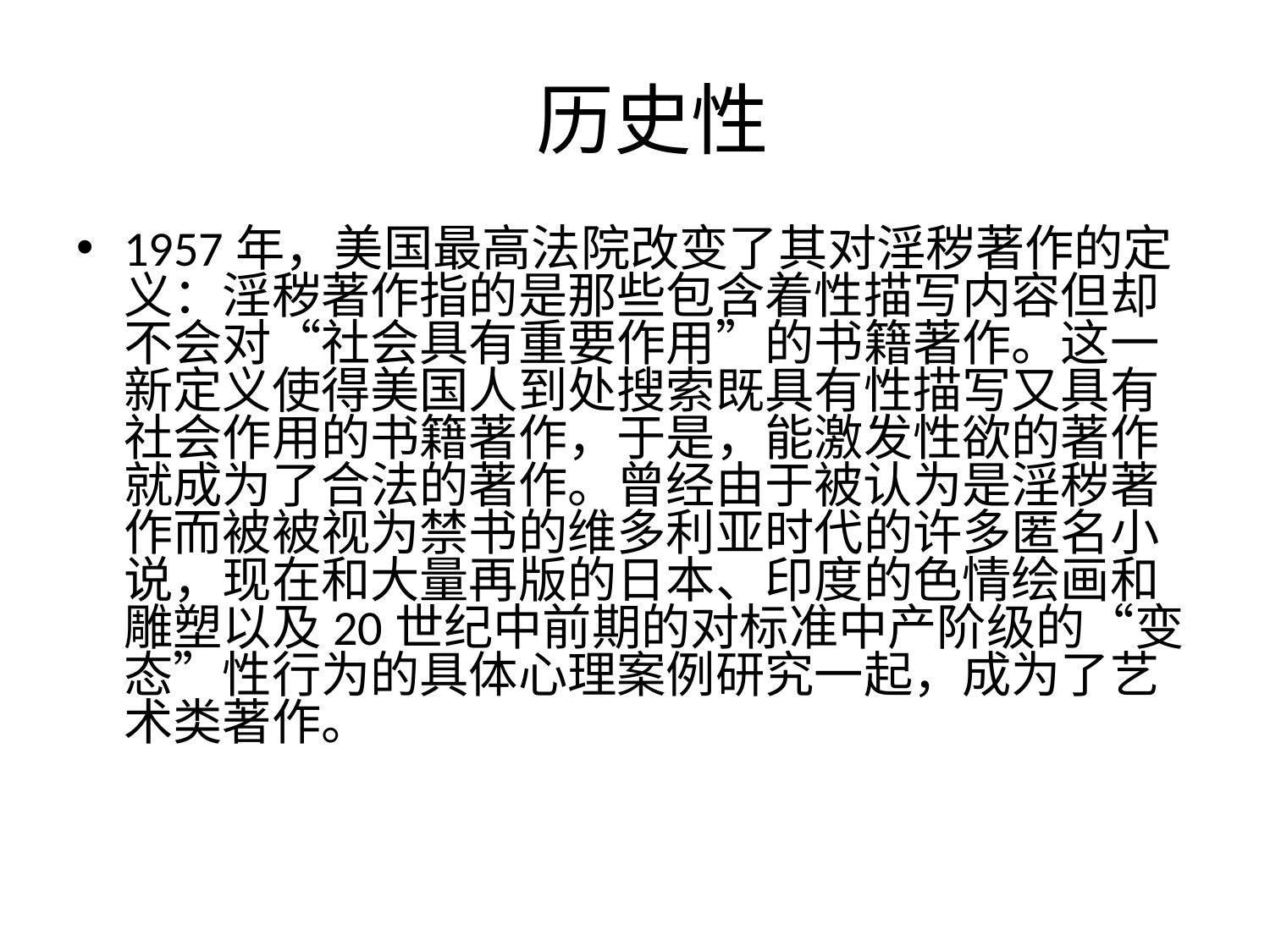

# 历史性
1957年，美国最高法院改变了其对淫秽著作的定义：淫秽著作指的是那些包含着性描写内容但却不会对“社会具有重要作用”的书籍著作。这一新定义使得美国人到处搜索既具有性描写又具有社会作用的书籍著作，于是，能激发性欲的著作就成为了合法的著作。曾经由于被认为是淫秽著作而被被视为禁书的维多利亚时代的许多匿名小说，现在和大量再版的日本、印度的色情绘画和雕塑以及20世纪中前期的对标准中产阶级的“变态”性行为的具体心理案例研究一起，成为了艺术类著作。